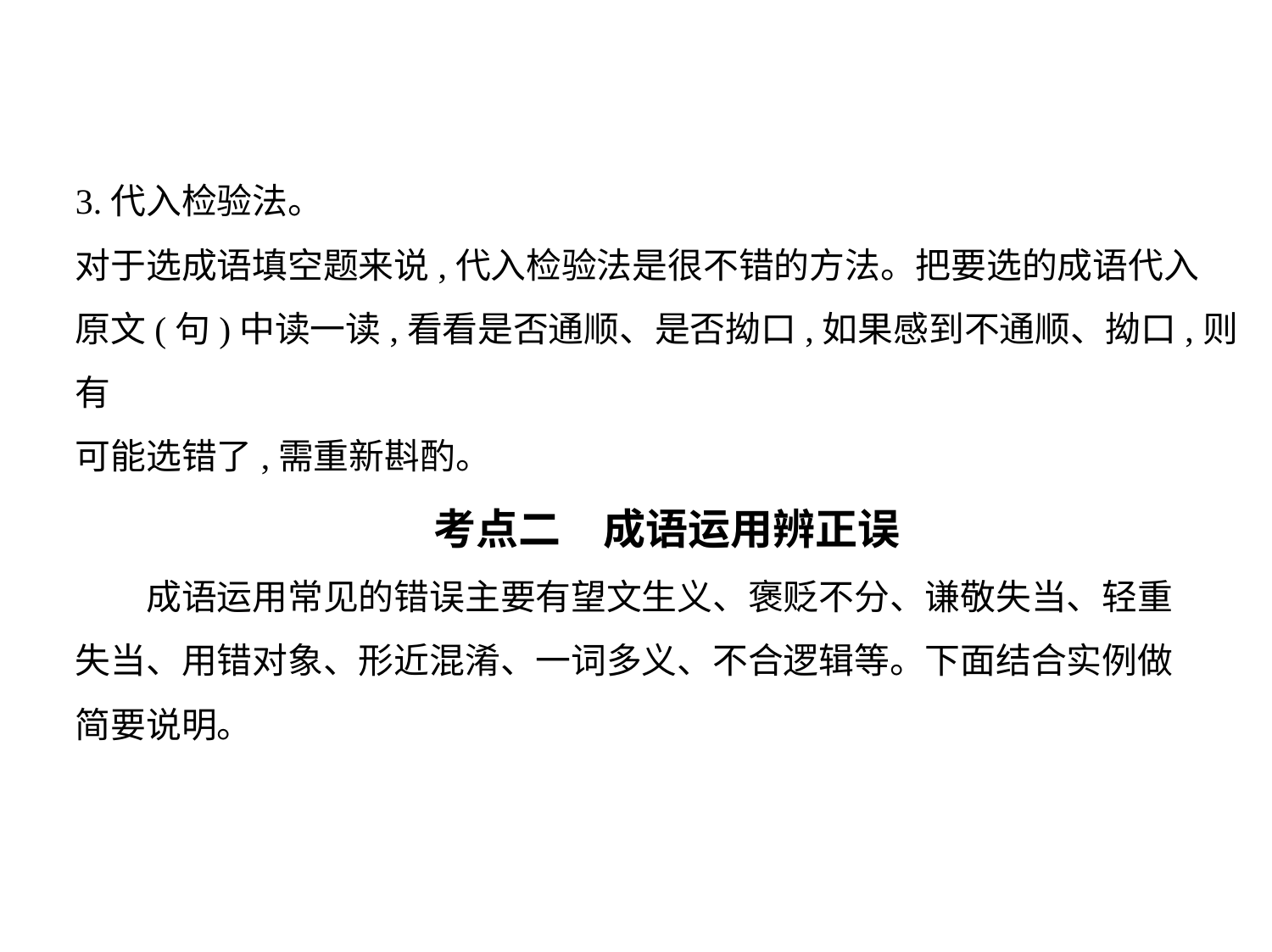

3.代入检验法。
对于选成语填空题来说,代入检验法是很不错的方法。把要选的成语代入
原文(句)中读一读,看看是否通顺、是否拗口,如果感到不通顺、拗口,则有
可能选错了,需重新斟酌。
考点二　成语运用辨正误
　　成语运用常见的错误主要有望文生义、褒贬不分、谦敬失当、轻重
失当、用错对象、形近混淆、一词多义、不合逻辑等。下面结合实例做
简要说明。